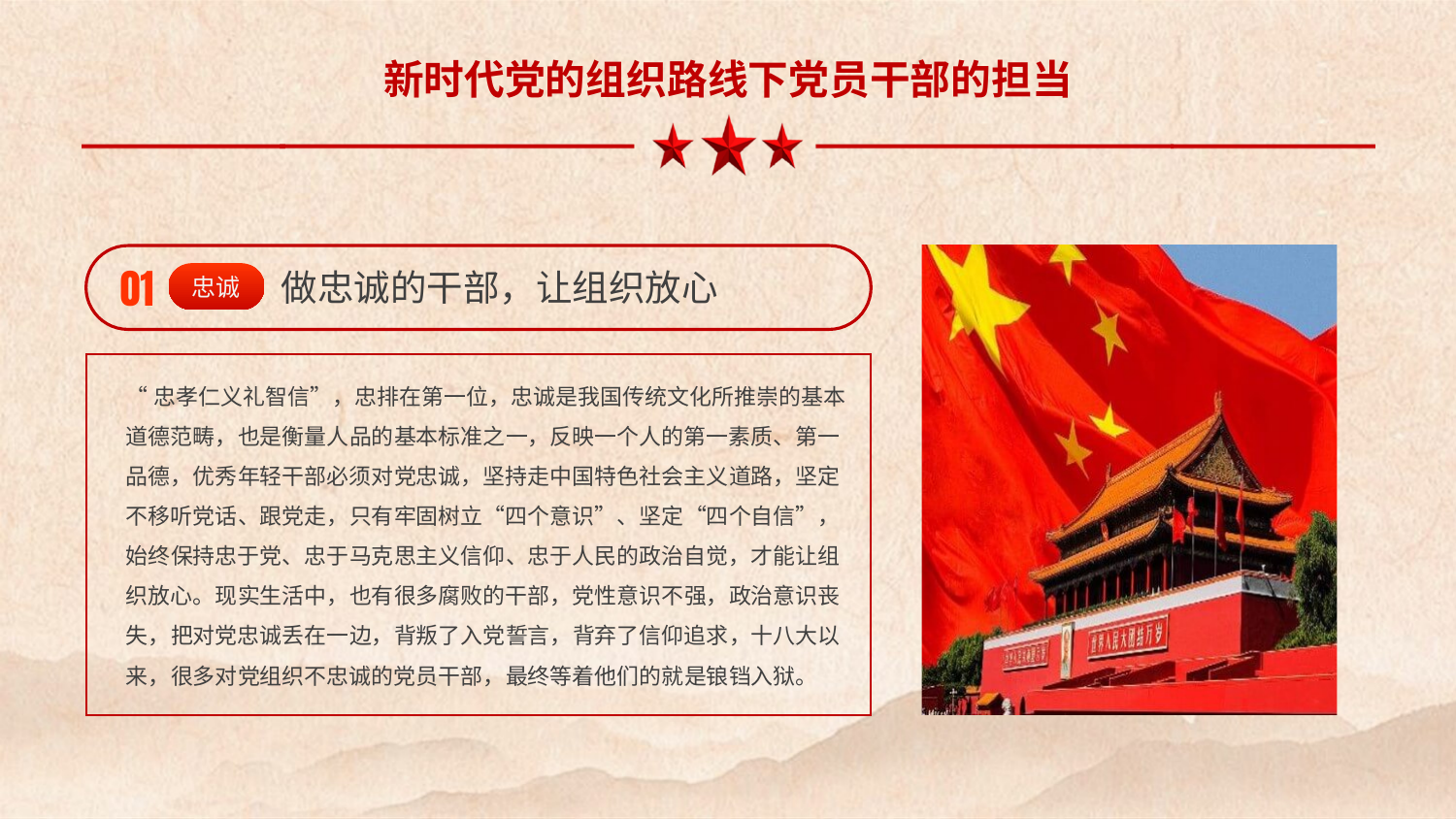

做忠诚的干部，让组织放心
01

忠诚

“忠孝仁义礼智信”，忠排在第一位，忠诚是我国传统文化所推崇的基本道德范畴，也是衡量人品的基本标准之一，反映一个人的第一素质、第一品德，优秀年轻干部必须对党忠诚，坚持走中国特色社会主义道路，坚定不移听党话、跟党走，只有牢固树立“四个意识”、坚定“四个自信”，始终保持忠于党、忠于马克思主义信仰、忠于人民的政治自觉，才能让组织放心。现实生活中，也有很多腐败的干部，党性意识不强，政治意识丧失，把对党忠诚丢在一边，背叛了入党誓言，背弃了信仰追求，十八大以来，很多对党组织不忠诚的党员干部，最终等着他们的就是锒铛入狱。